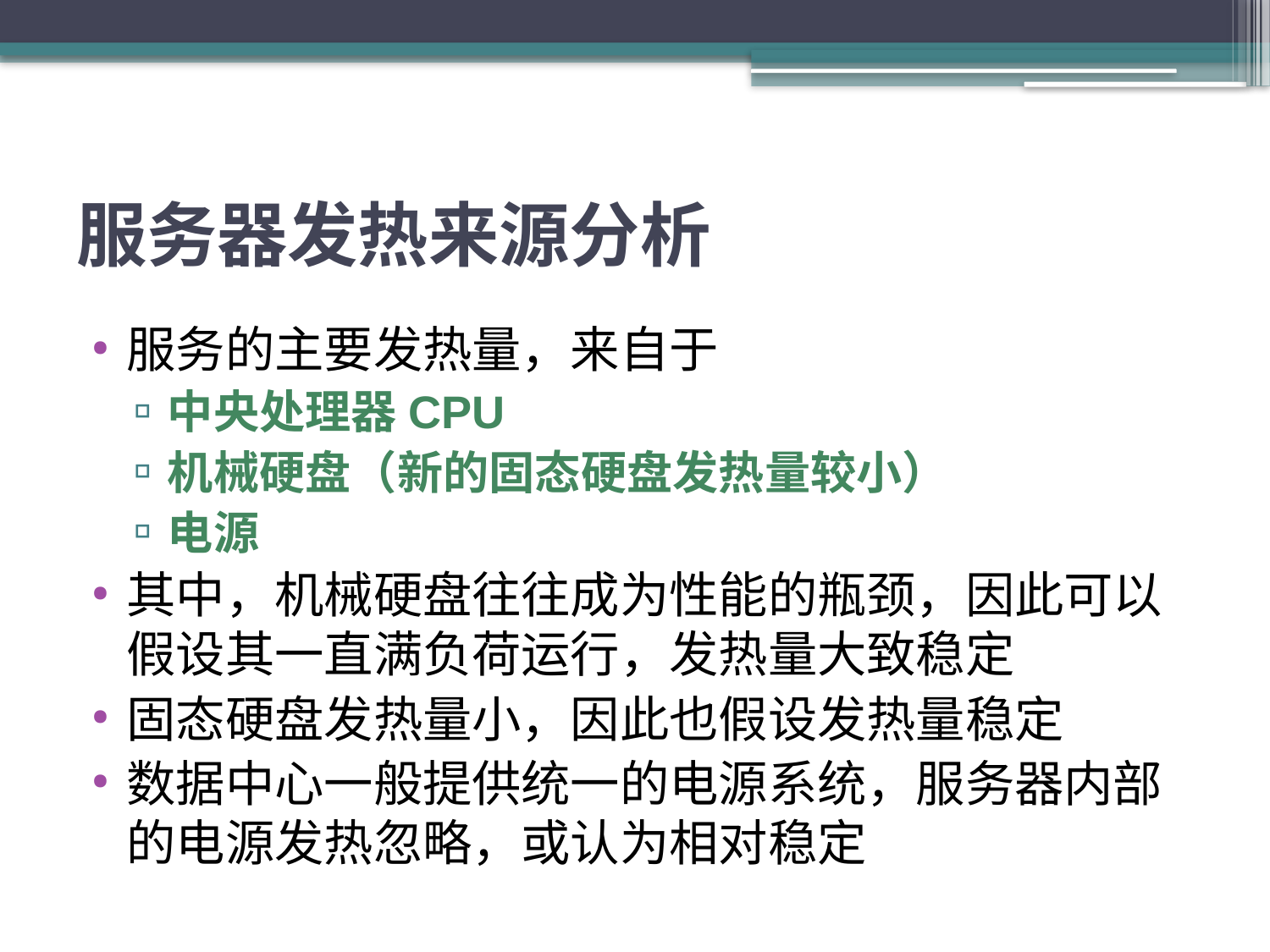

# 服务器发热来源分析
服务的主要发热量，来自于
中央处理器CPU
机械硬盘（新的固态硬盘发热量较小）
电源
其中，机械硬盘往往成为性能的瓶颈，因此可以假设其一直满负荷运行，发热量大致稳定
固态硬盘发热量小，因此也假设发热量稳定
数据中心一般提供统一的电源系统，服务器内部的电源发热忽略，或认为相对稳定